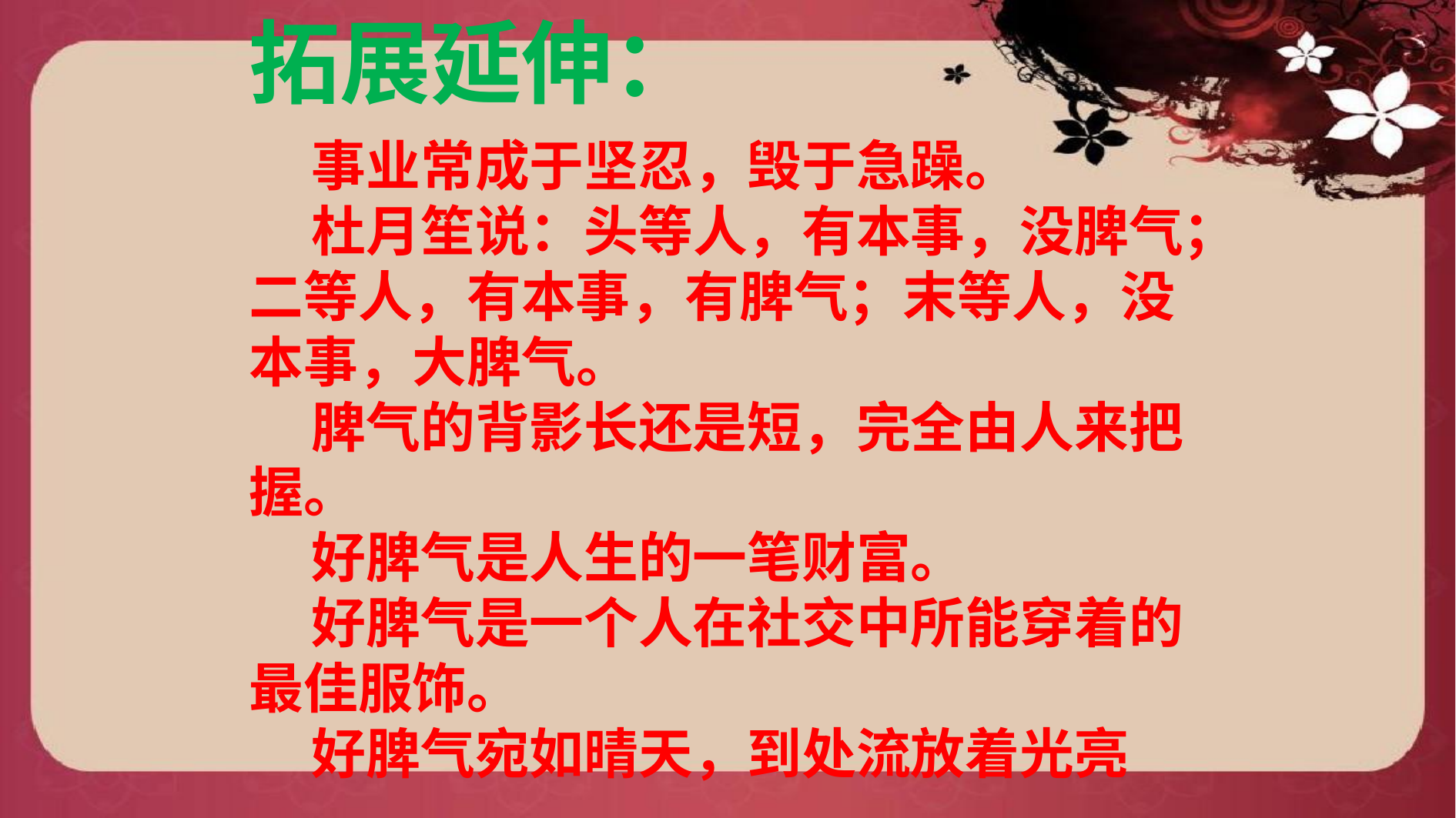

拓展延伸：
    事业常成于坚忍，毁于急躁。
    杜月笙说：头等人，有本事，没脾气；二等人，有本事，有脾气；末等人，没本事，大脾气。
    脾气的背影长还是短，完全由人来把握。
    好脾气是人生的一笔财富。
    好脾气是一个人在社交中所能穿着的最佳服饰。
    好脾气宛如晴天，到处流放着光亮